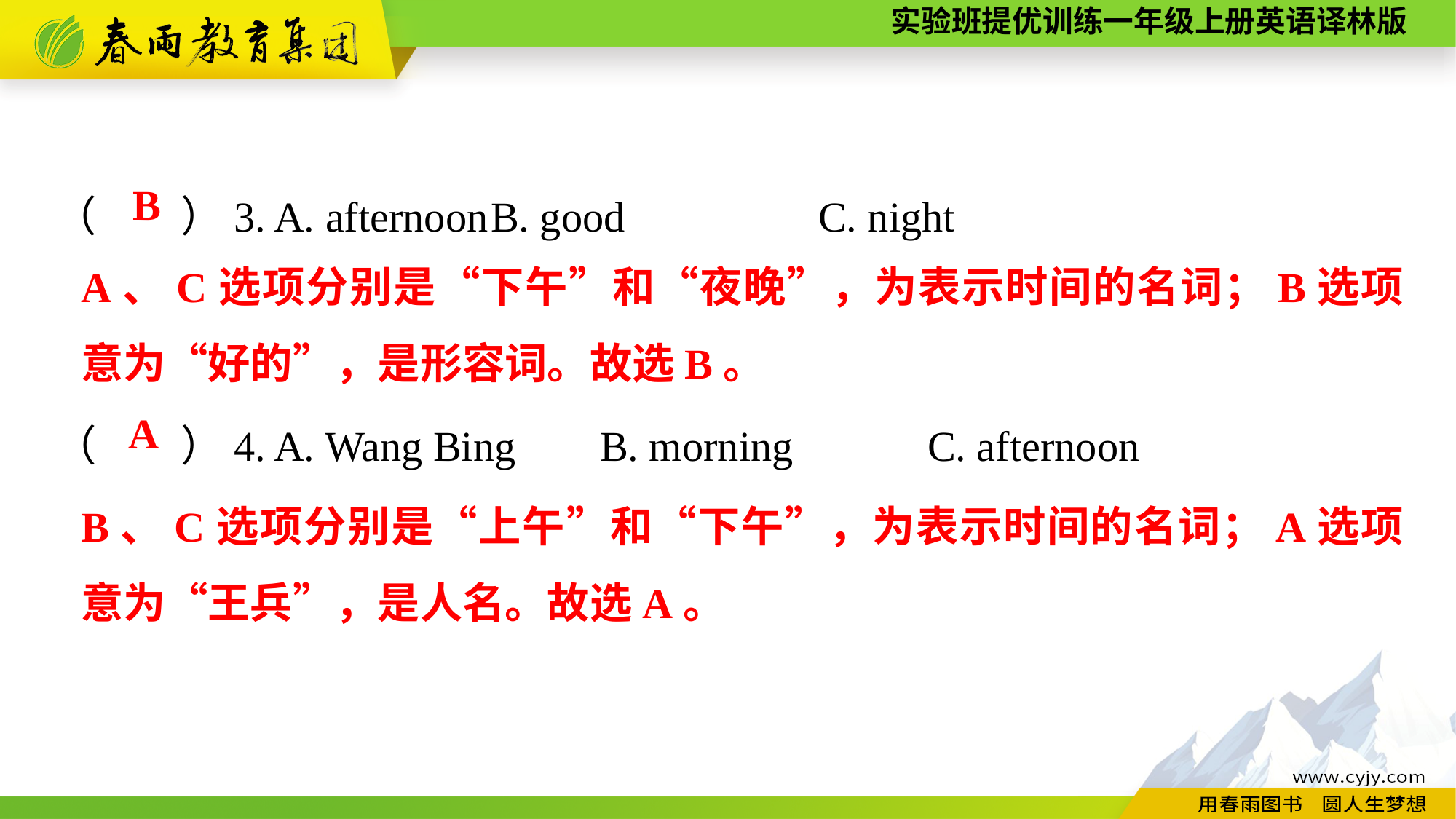

（　　）3. A. afternoon	B. good		C. night

（　　）4. A. Wang Bing	B. morning		C. afternoon
B
A、C选项分别是“下午”和“夜晚”，为表示时间的名词；B选项意为“好的”，是形容词。故选B。
A
B、C选项分别是“上午”和“下午”，为表示时间的名词；A选项意为“王兵”，是人名。故选A。